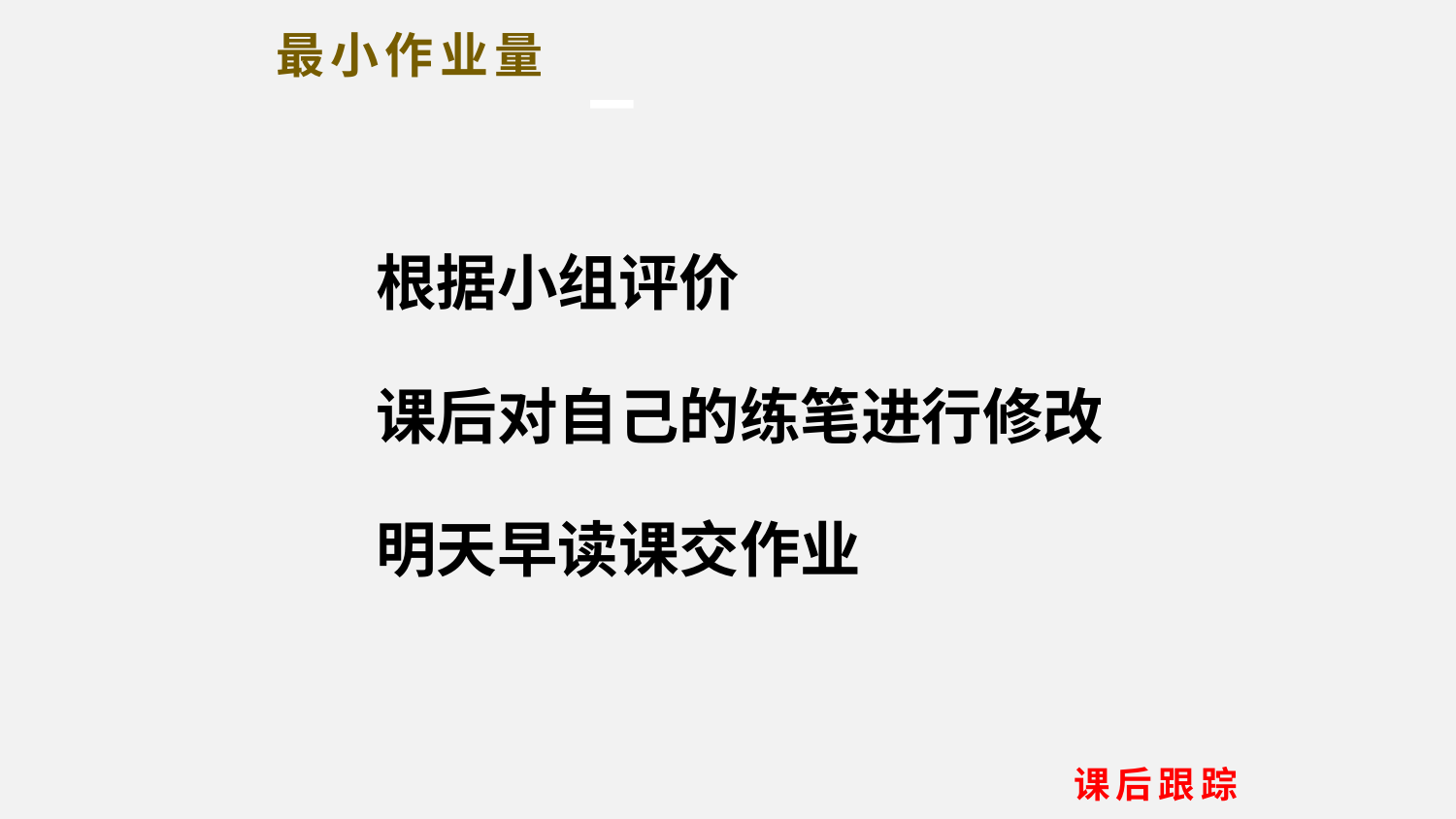

最小作业量

根据小组评价
课后对自己的练笔进行修改
明天早读课交作业
课后跟踪